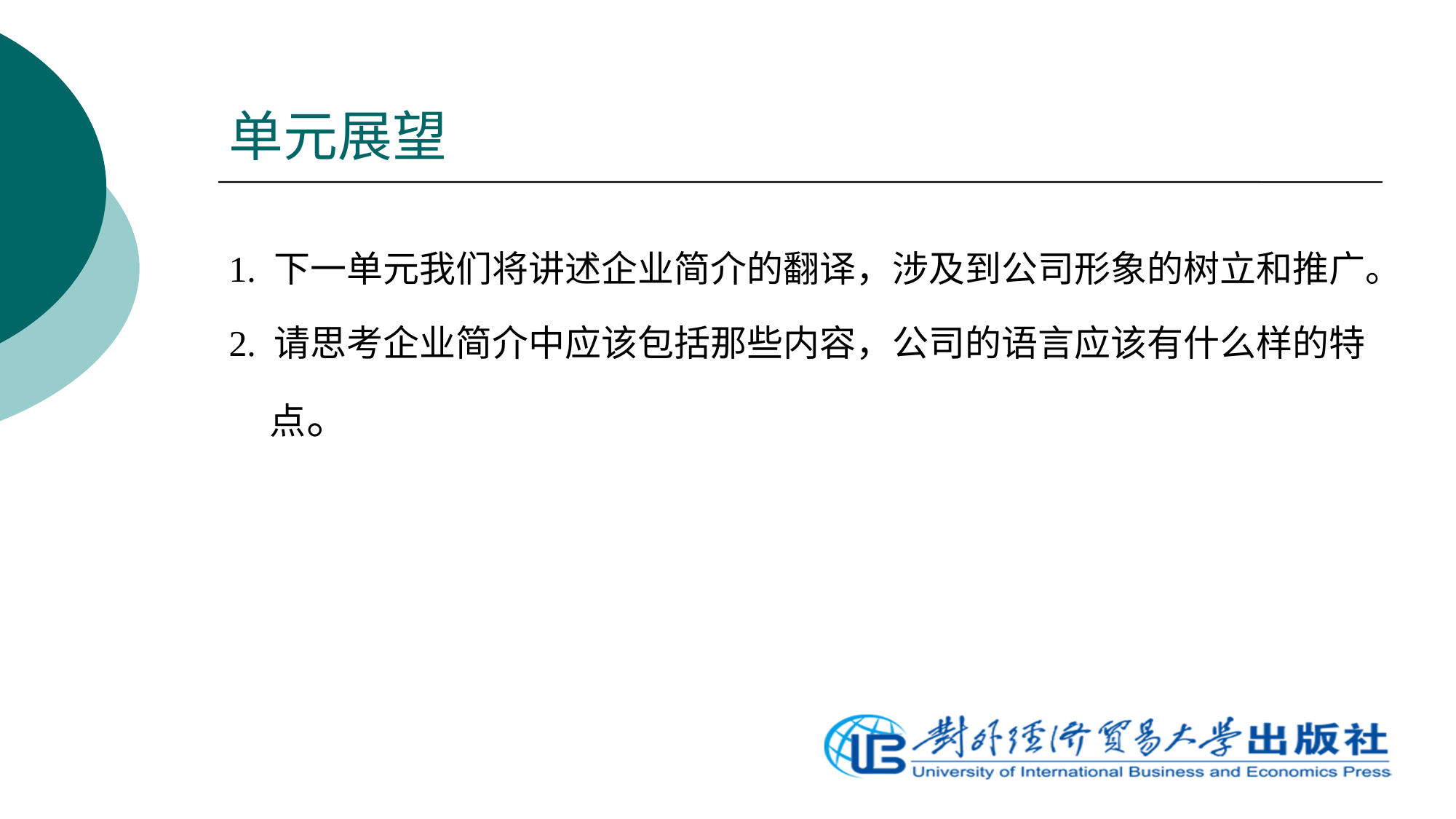

# 单元展望
1. 下一单元我们将讲述企业简介的翻译，涉及到公司形象的树立和推广。
2. 请思考企业简介中应该包括那些内容，公司的语言应该有什么样的特点。